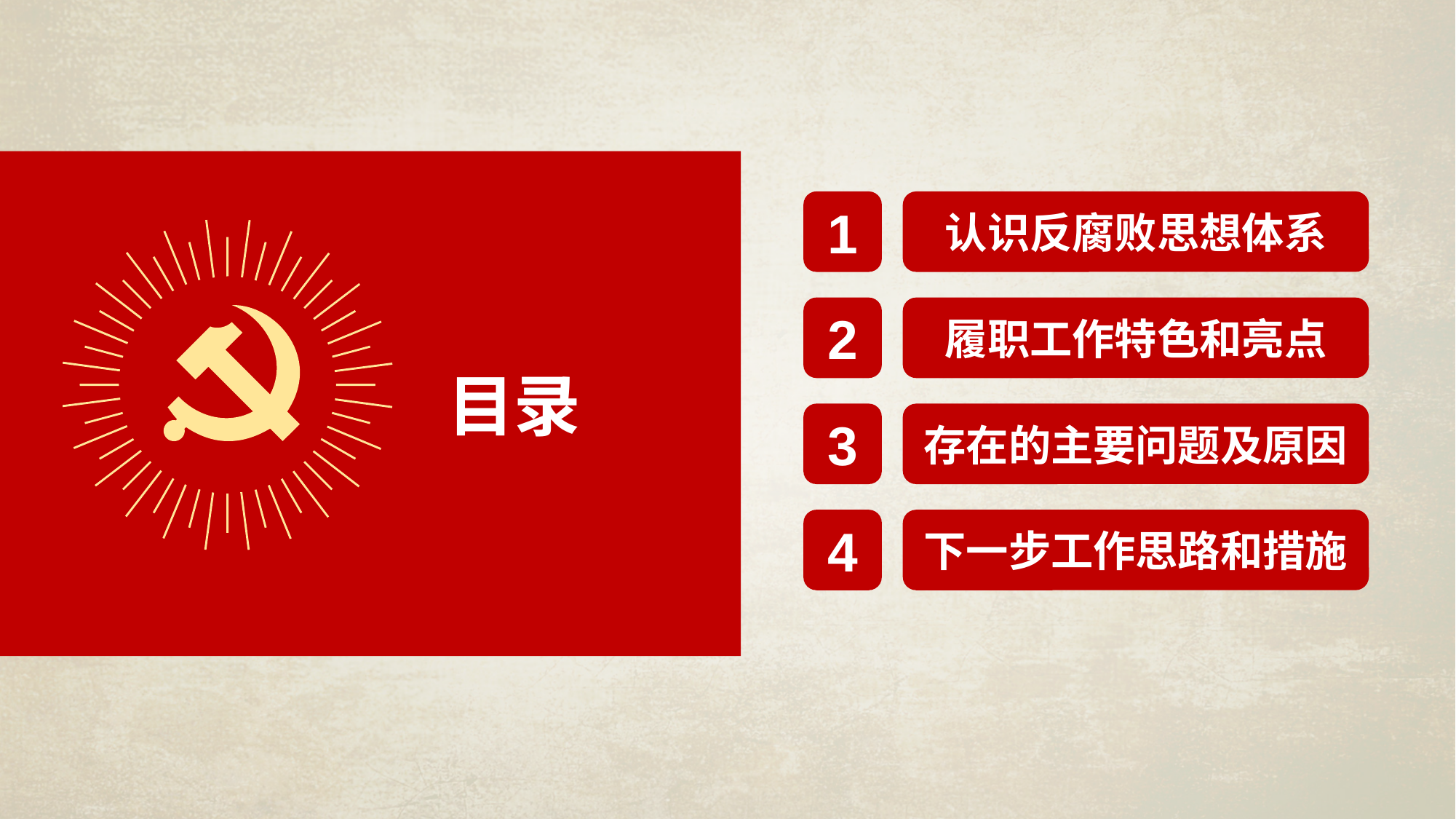

目录
1
认识反腐败思想体系

2
履职工作特色和亮点
3
存在的主要问题及原因
4
下一步工作思路和措施